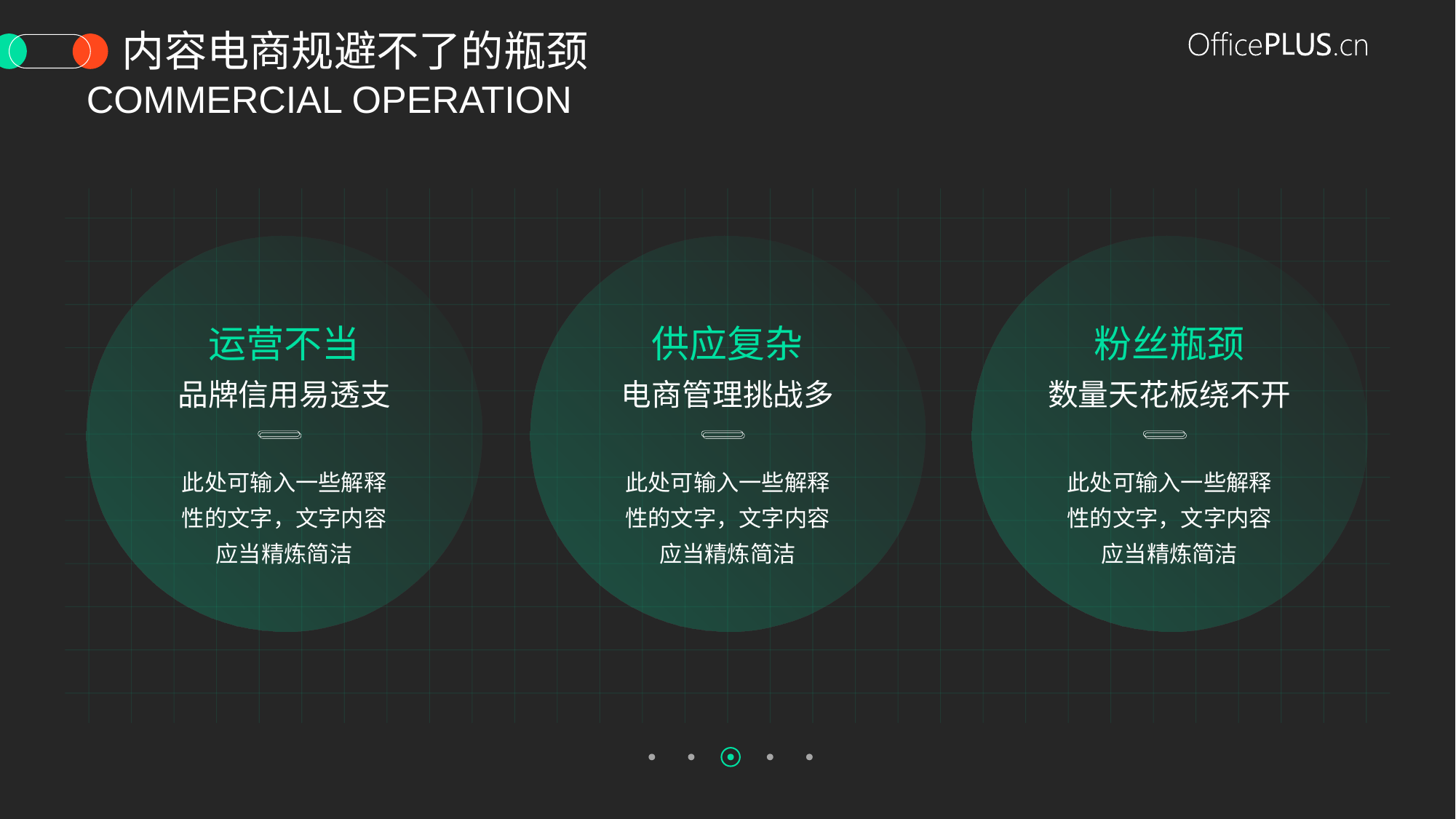

内容电商规避不了的瓶颈
Commercial operation

运营不当
供应复杂
粉丝瓶颈
品牌信用易透支
电商管理挑战多
数量天花板绕不开

此处可输入一些解释性的文字，文字内容应当精炼简洁
此处可输入一些解释性的文字，文字内容应当精炼简洁
此处可输入一些解释性的文字，文字内容应当精炼简洁